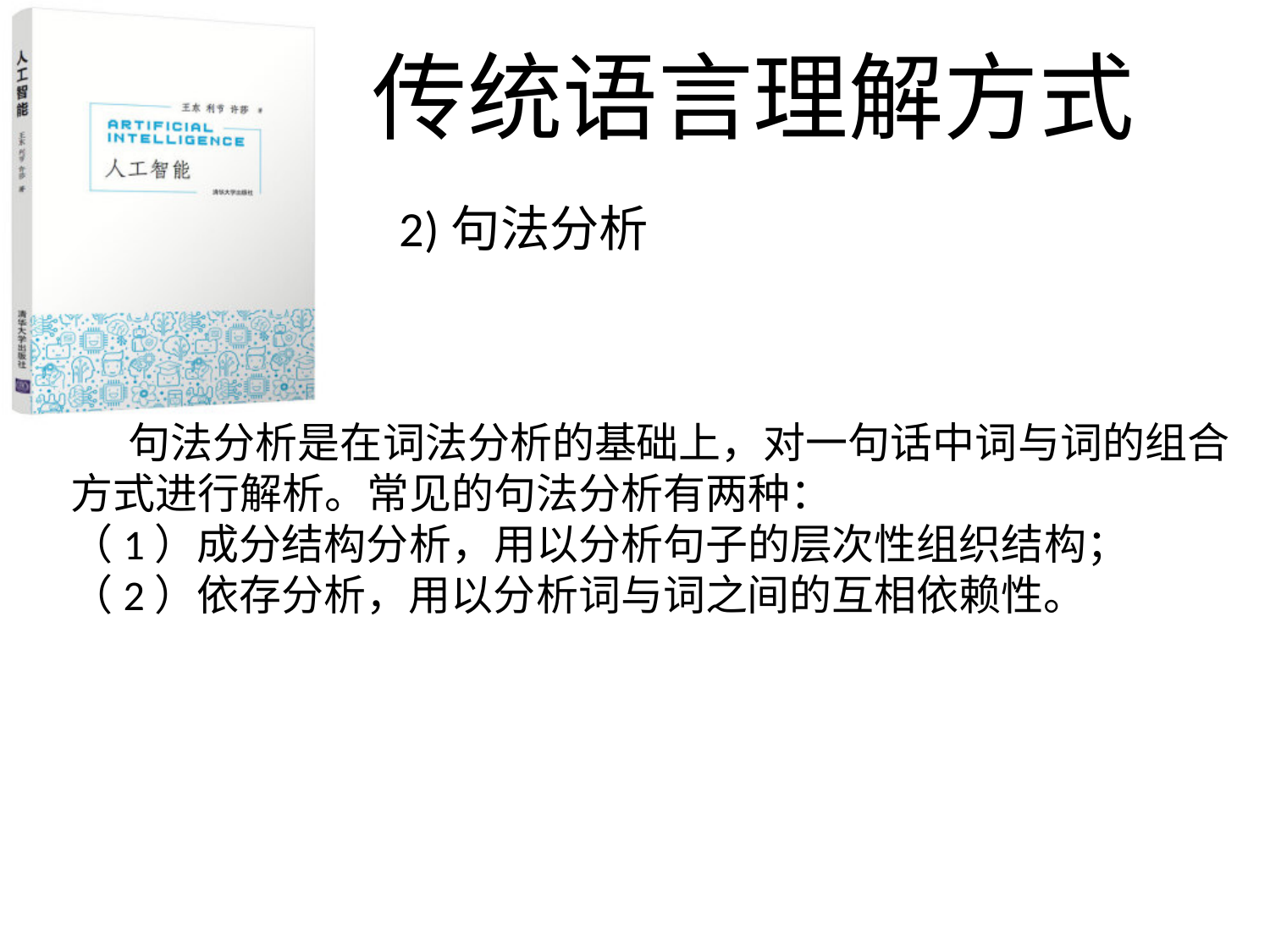

传统语言理解方式
2)句法分析
     句法分析是在词法分析的基础上，对一句话中词与词的组合方式进行解析。常见的句法分析有两种：
（1）成分结构分析，用以分析句子的层次性组织结构；
（2）依存分析，用以分析词与词之间的互相依赖性。